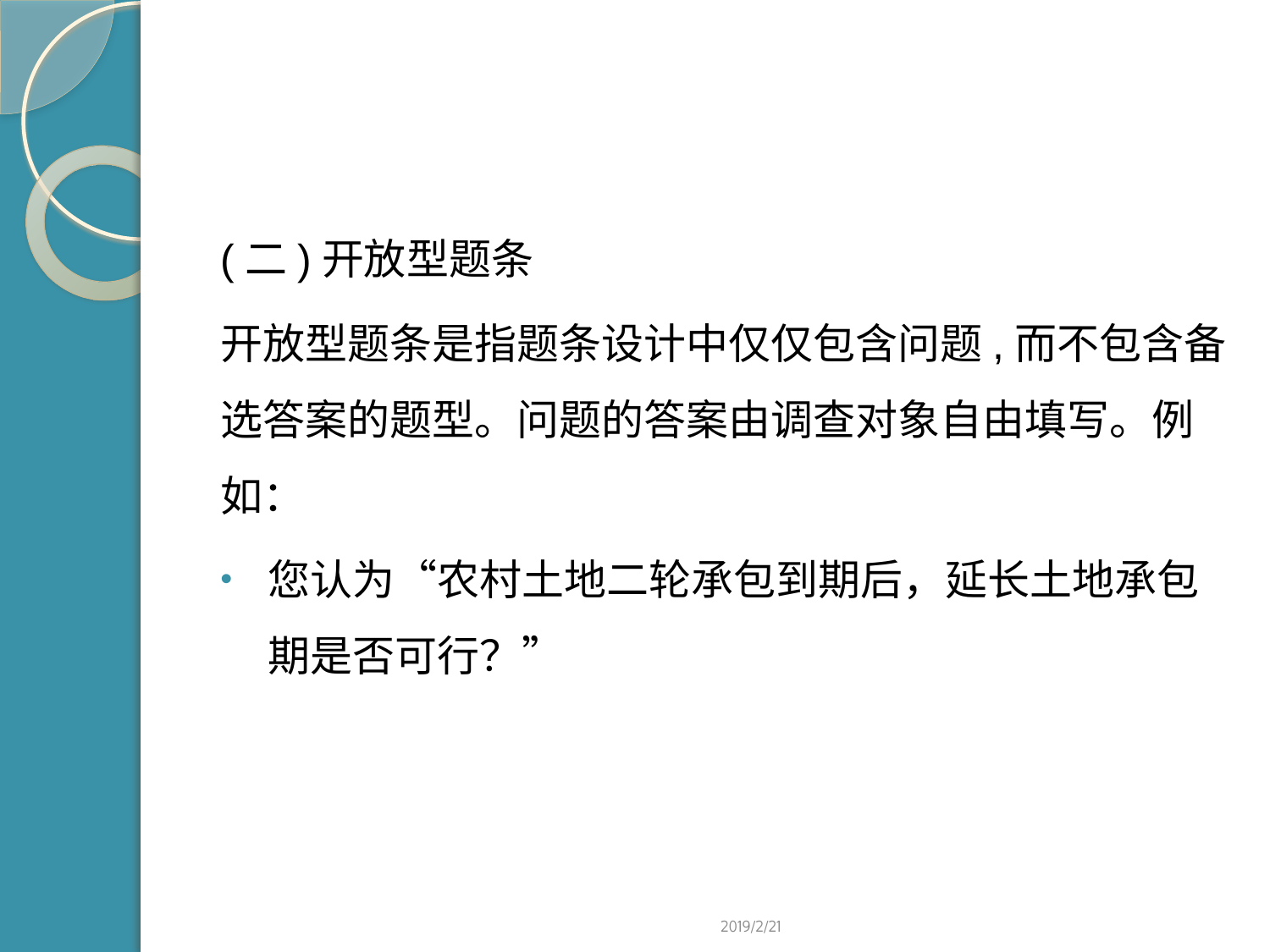

#
(二)开放型题条
开放型题条是指题条设计中仅仅包含问题,而不包含备选答案的题型。问题的答案由调查对象自由填写。例如：
您认为“农村土地二轮承包到期后，延长土地承包期是否可行？”
2019/2/21